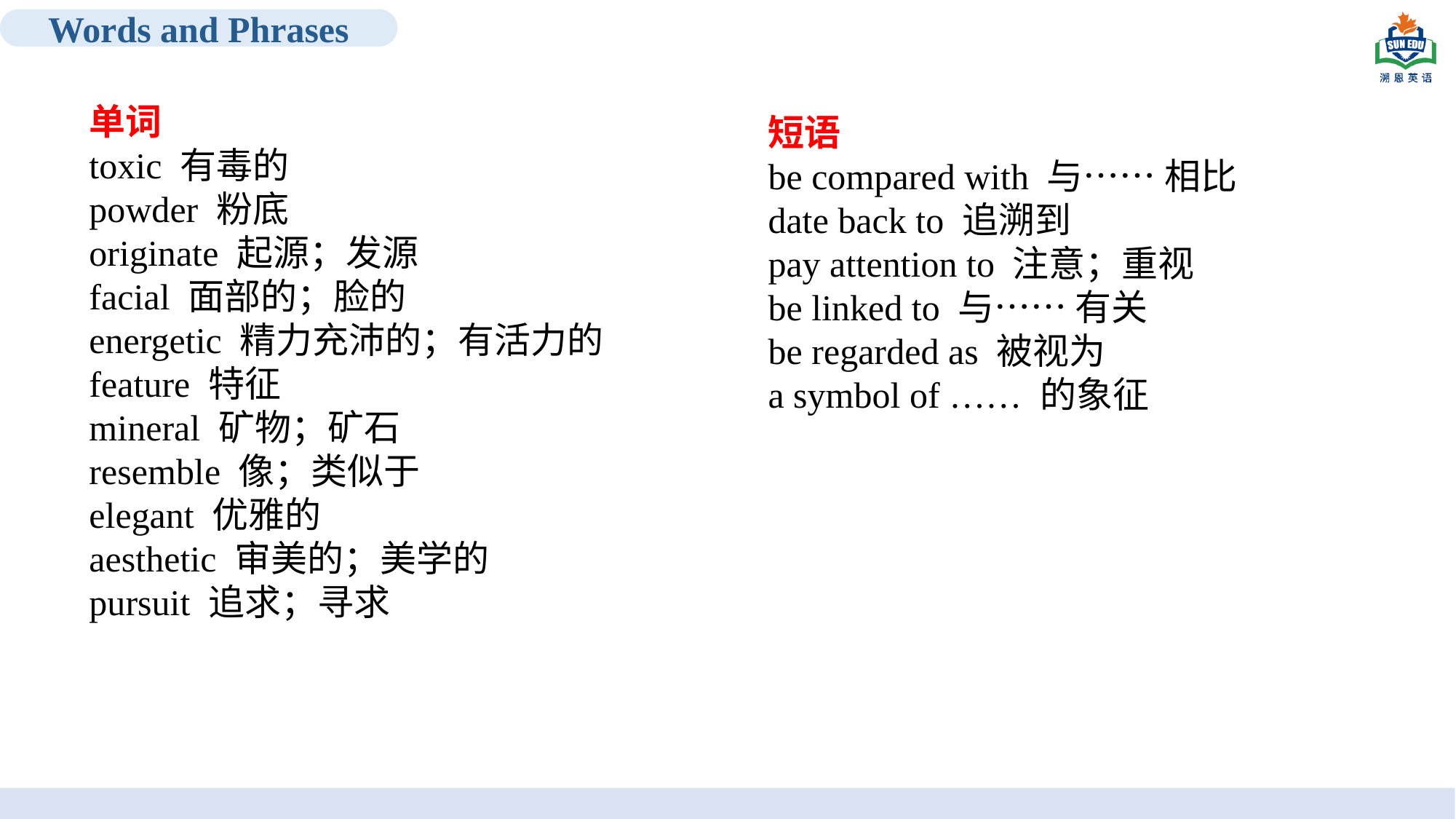

Words and Phrases
单词
toxic 有毒的
powder 粉底
originate 起源；发源
facial 面部的；脸的
energetic 精力充沛的；有活力的
feature 特征
mineral 矿物；矿石
resemble 像；类似于
elegant 优雅的
aesthetic 审美的；美学的
pursuit 追求；寻求
短语
be compared with 与…… 相比
date back to 追溯到
pay attention to 注意；重视
be linked to 与…… 有关
be regarded as 被视为
a symbol of …… 的象征
TRAVEL